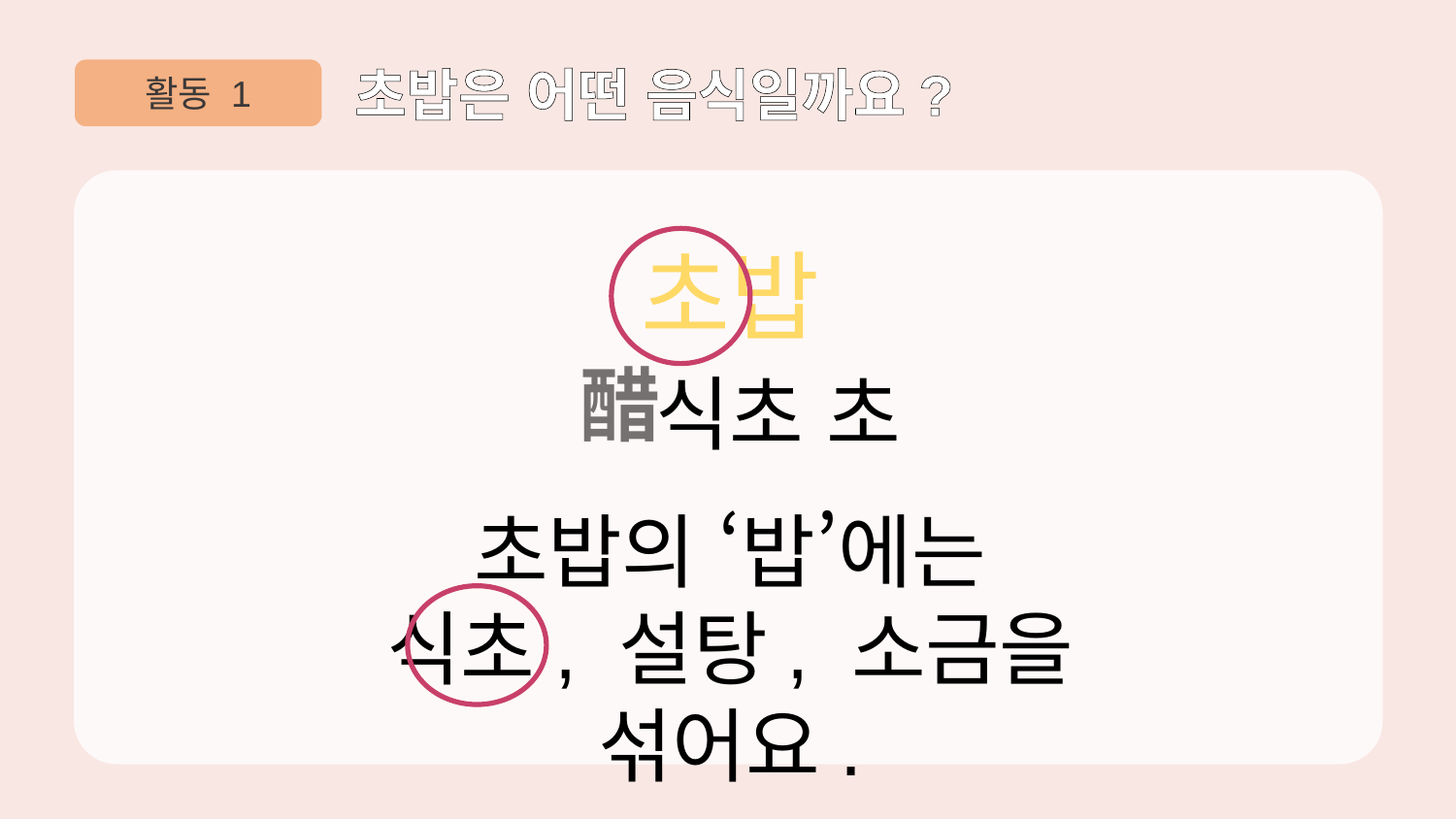

활동 1
초밥은 어떤 음식일까요?
초밥

醋
식초 초
초밥의 ‘밥’에는
식초, 설탕, 소금을 섞어요.